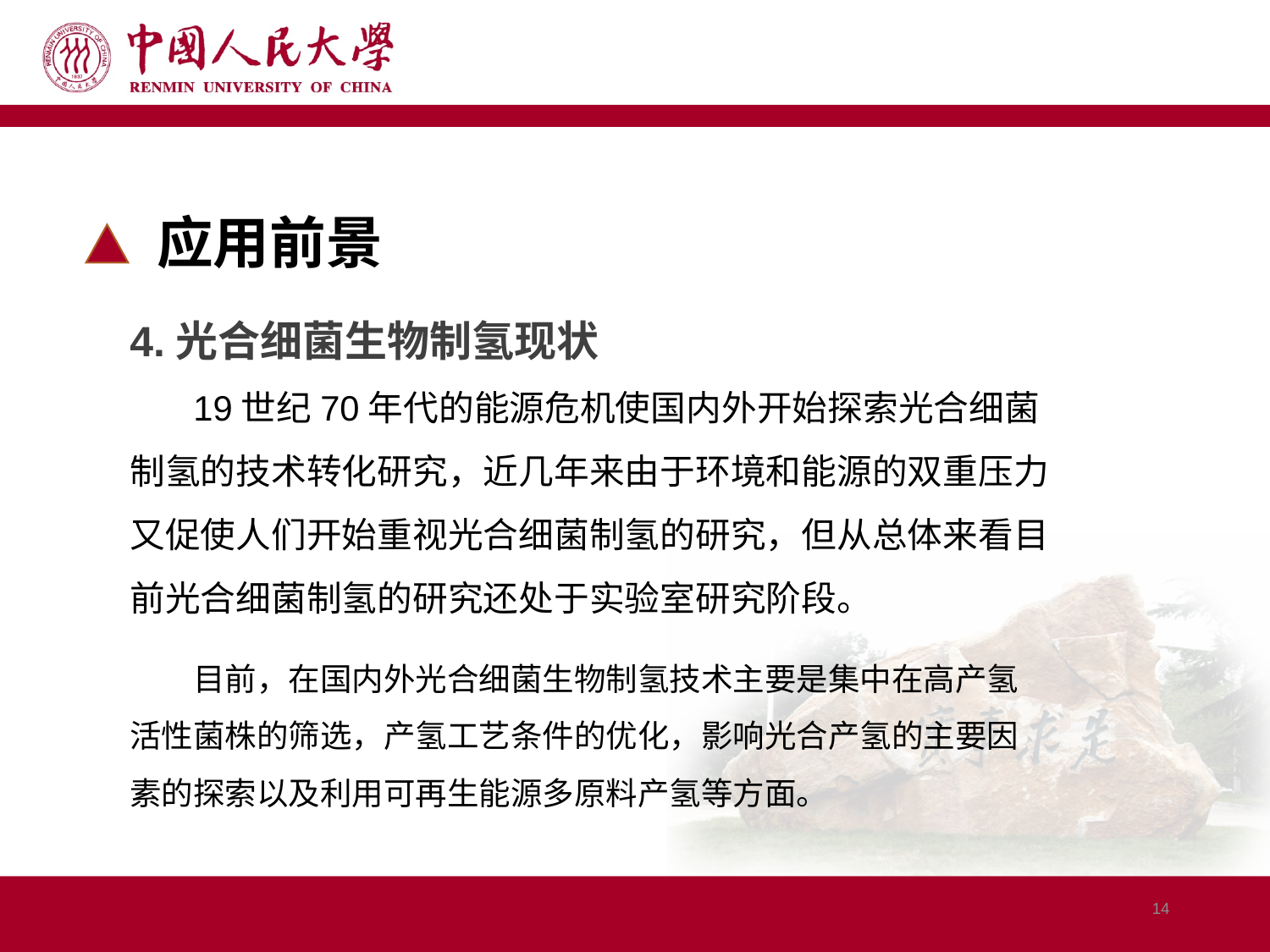

应用前景
4.光合细菌生物制氢现状
19世纪70年代的能源危机使国内外开始探索光合细菌制氢的技术转化研究，近几年来由于环境和能源的双重压力又促使人们开始重视光合细菌制氢的研究，但从总体来看目前光合细菌制氢的研究还处于实验室研究阶段。
目前，在国内外光合细菌生物制氢技术主要是集中在高产氢活性菌株的筛选，产氢工艺条件的优化，影响光合产氢的主要因素的探索以及利用可再生能源多原料产氢等方面。

14